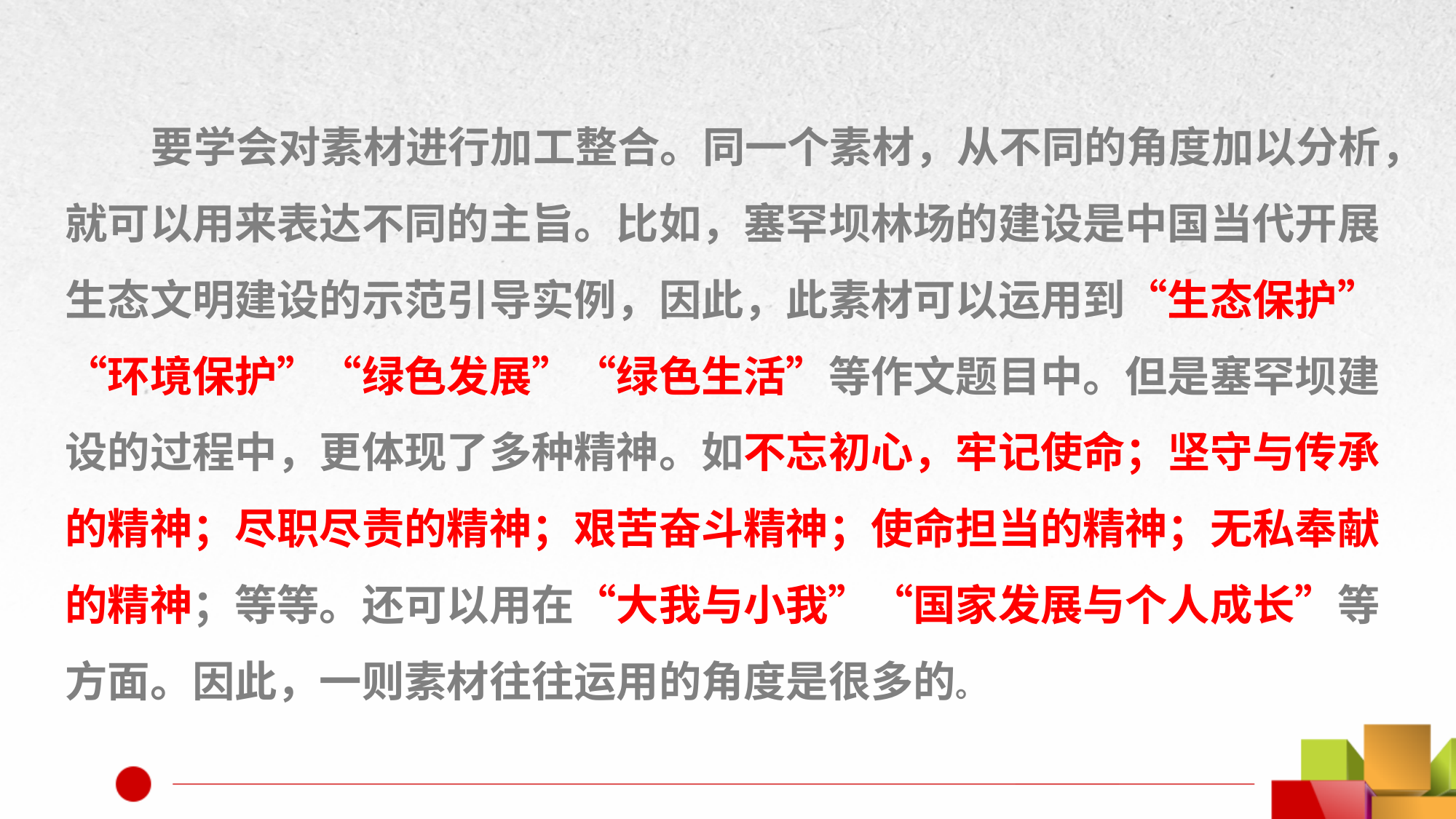

要学会对素材进行加工整合。同一个素材，从不同的角度加以分析，就可以用来表达不同的主旨。比如，塞罕坝林场的建设是中国当代开展生态文明建设的示范引导实例，因此，此素材可以运用到“生态保护”“环境保护”“绿色发展”“绿色生活”等作文题目中。但是塞罕坝建设的过程中，更体现了多种精神。如不忘初心，牢记使命；坚守与传承的精神；尽职尽责的精神；艰苦奋斗精神；使命担当的精神；无私奉献的精神；等等。还可以用在“大我与小我”“国家发展与个人成长”等方面。因此，一则素材往往运用的角度是很多的。